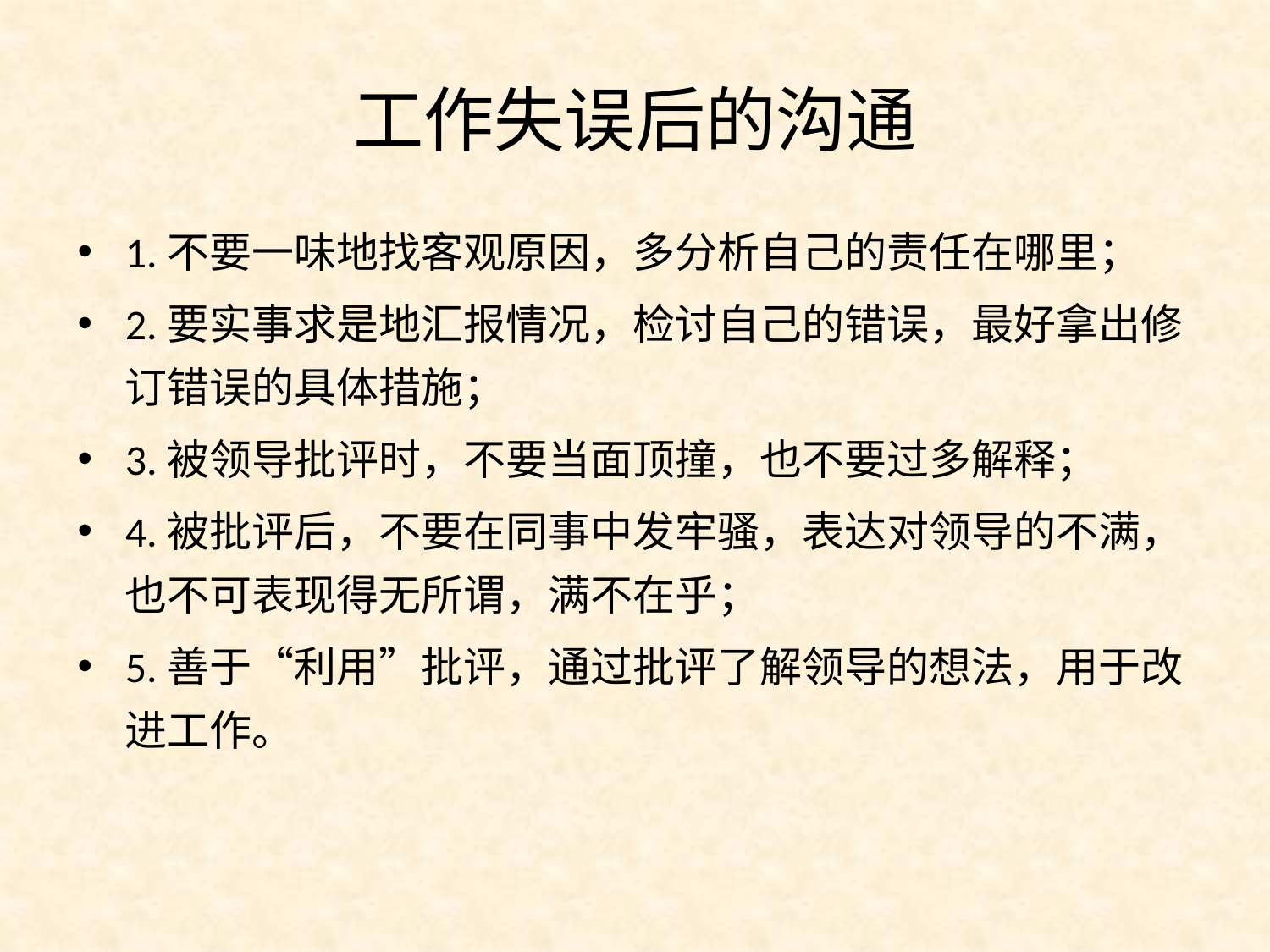

# 工作失误后的沟通
1.不要一味地找客观原因，多分析自己的责任在哪里；
2.要实事求是地汇报情况，检讨自己的错误，最好拿出修订错误的具体措施；
3.被领导批评时，不要当面顶撞，也不要过多解释；
4.被批评后，不要在同事中发牢骚，表达对领导的不满，也不可表现得无所谓，满不在乎；
5.善于“利用”批评，通过批评了解领导的想法，用于改进工作。